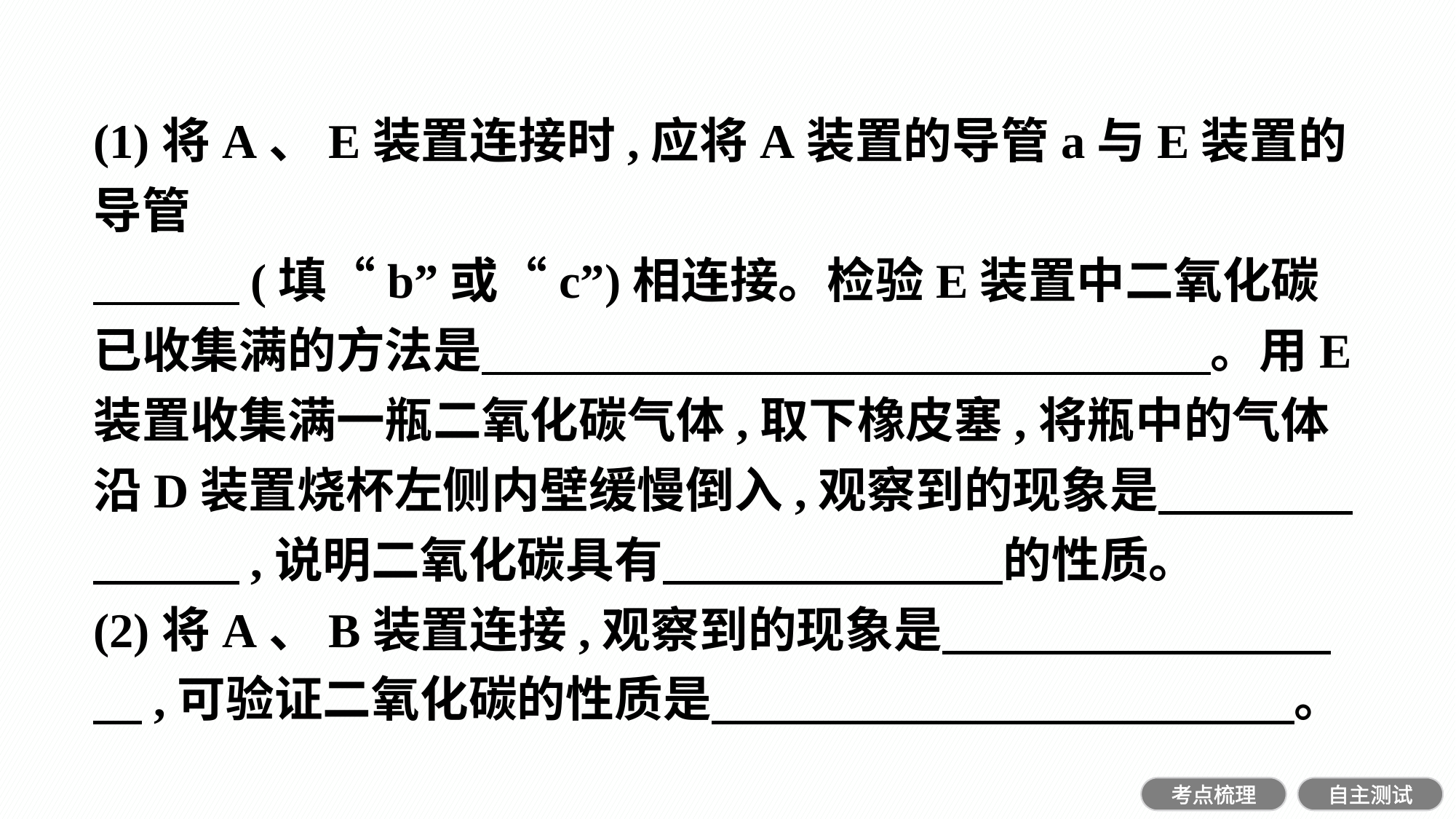

(1)将A、E装置连接时,应将A装置的导管a与E装置的导管
　　　(填“b”或“c”)相连接。检验E装置中二氧化碳已收集满的方法是　　　　　　　　　　　　　　　。用E装置收集满一瓶二氧化碳气体,取下橡皮塞,将瓶中的气体沿D装置烧杯左侧内壁缓慢倒入,观察到的现象是　　　　　　　,说明二氧化碳具有　　　　　　　的性质。
(2)将A、B装置连接,观察到的现象是　　　　　　　　　,可验证二氧化碳的性质是　　　　　　　　　　　　。